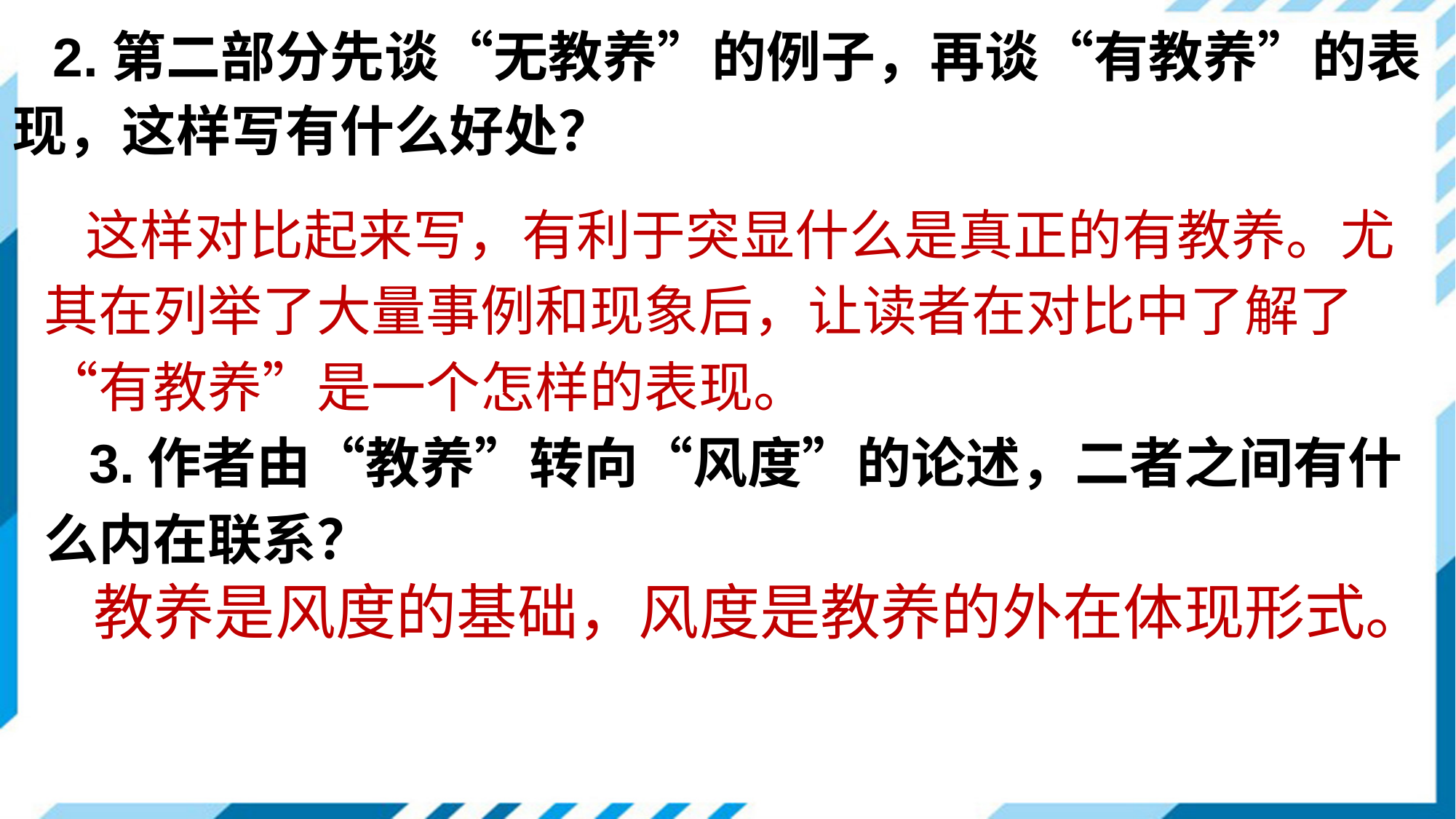

2.第二部分先谈“无教养”的例子，再谈“有教养”的表现，这样写有什么好处？
    这样对比起来写，有利于突显什么是真正的有教养。尤其在列举了大量事例和现象后，让读者在对比中了解了“有教养”是一个怎样的表现。
   3.作者由“教养”转向“风度”的论述，二者之间有什么内在联系？
   教养是风度的基础，风度是教养的外在体现形式。